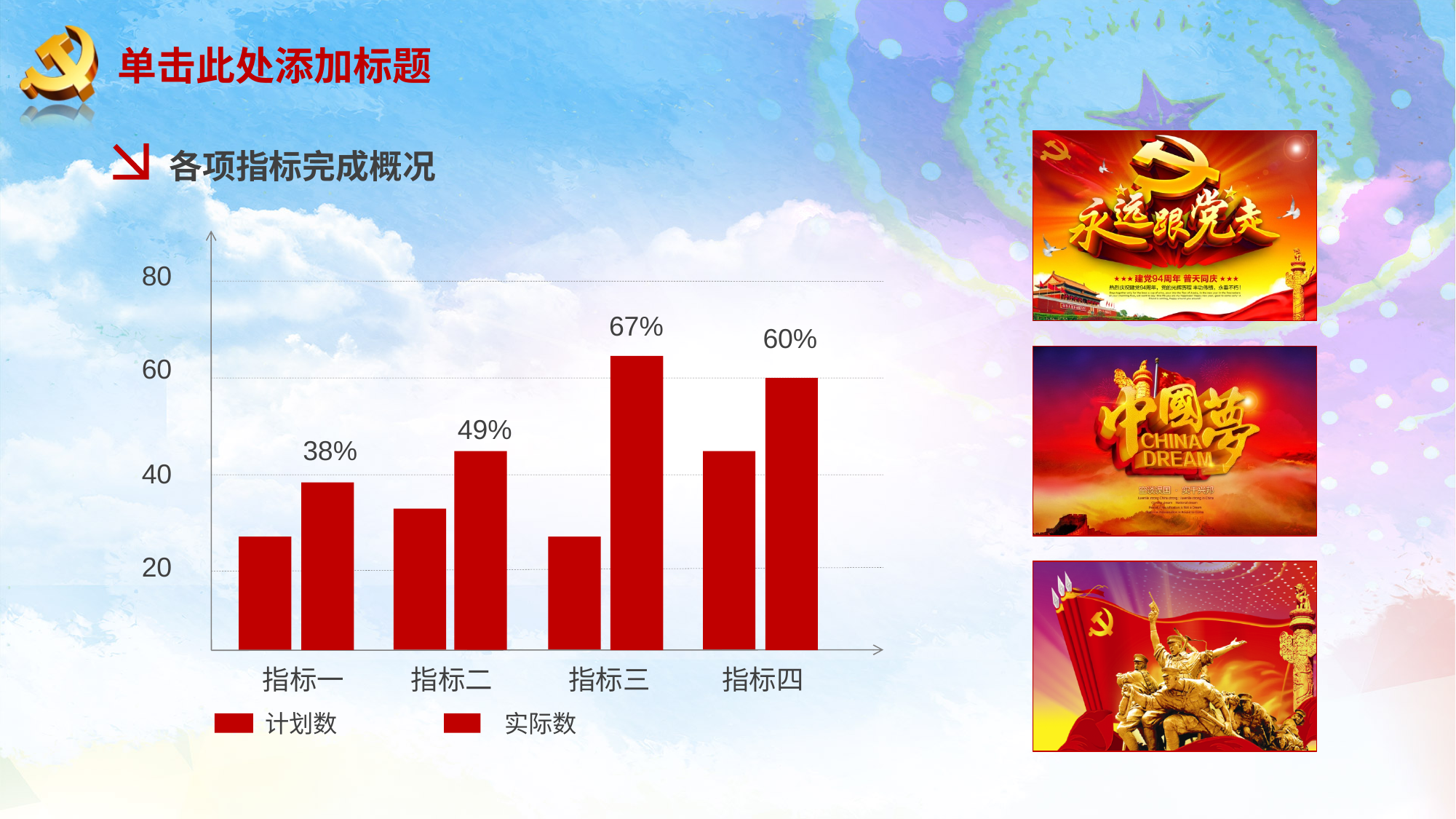

# 单击此处添加标题

各项指标完成概况

80

67%
60%

60

49%
38%
40

20

指标一
指标二
指标三
指标四
实际数
计划数